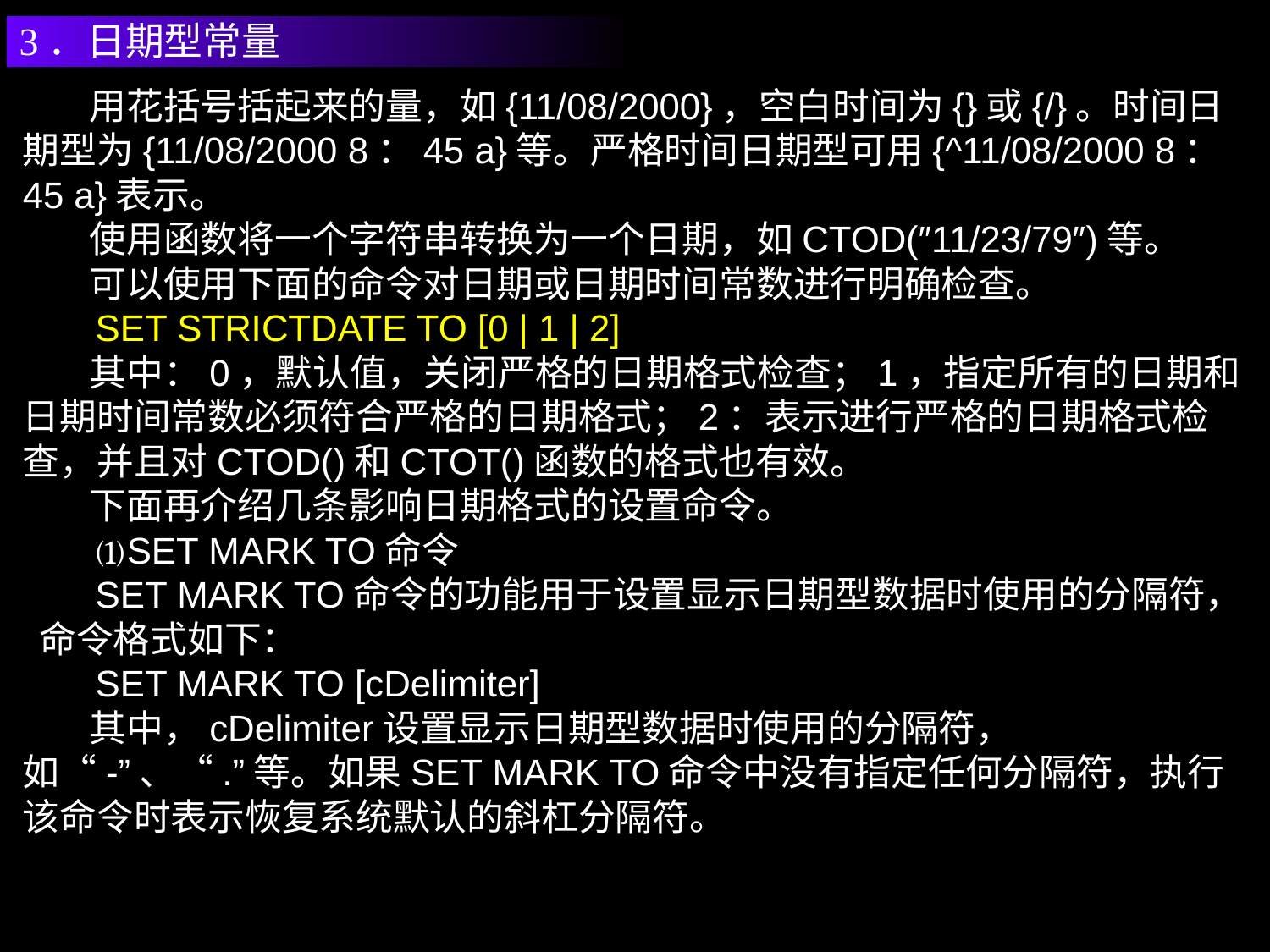

3．日期型常量
       用花括号括起来的量，如{11/08/2000}，空白时间为{}或{/}。时间日期型为{11/08/2000 8：45 a}等。严格时间日期型可用{^11/08/2000 8：45 a}表示。
       使用函数将一个字符串转换为一个日期，如CTOD(″11/23/79″)等。
       可以使用下面的命令对日期或日期时间常数进行明确检查。
       SET STRICTDATE TO [0 | 1 | 2]
       其中：0，默认值，关闭严格的日期格式检查；1，指定所有的日期和日期时间常数必须符合严格的日期格式；2：表示进行严格的日期格式检查，并且对CTOD()和CTOT()函数的格式也有效。
       下面再介绍几条影响日期格式的设置命令。
       ⑴SET MARK TO命令
       SET MARK TO命令的功能用于设置显示日期型数据时使用的分隔符，   命令格式如下：
       SET MARK TO [cDelimiter]
       其中，cDelimiter设置显示日期型数据时使用的分隔符，如“-”、“.”等。如果SET MARK TO命令中没有指定任何分隔符，执行该命令时表示恢复系统默认的斜杠分隔符。